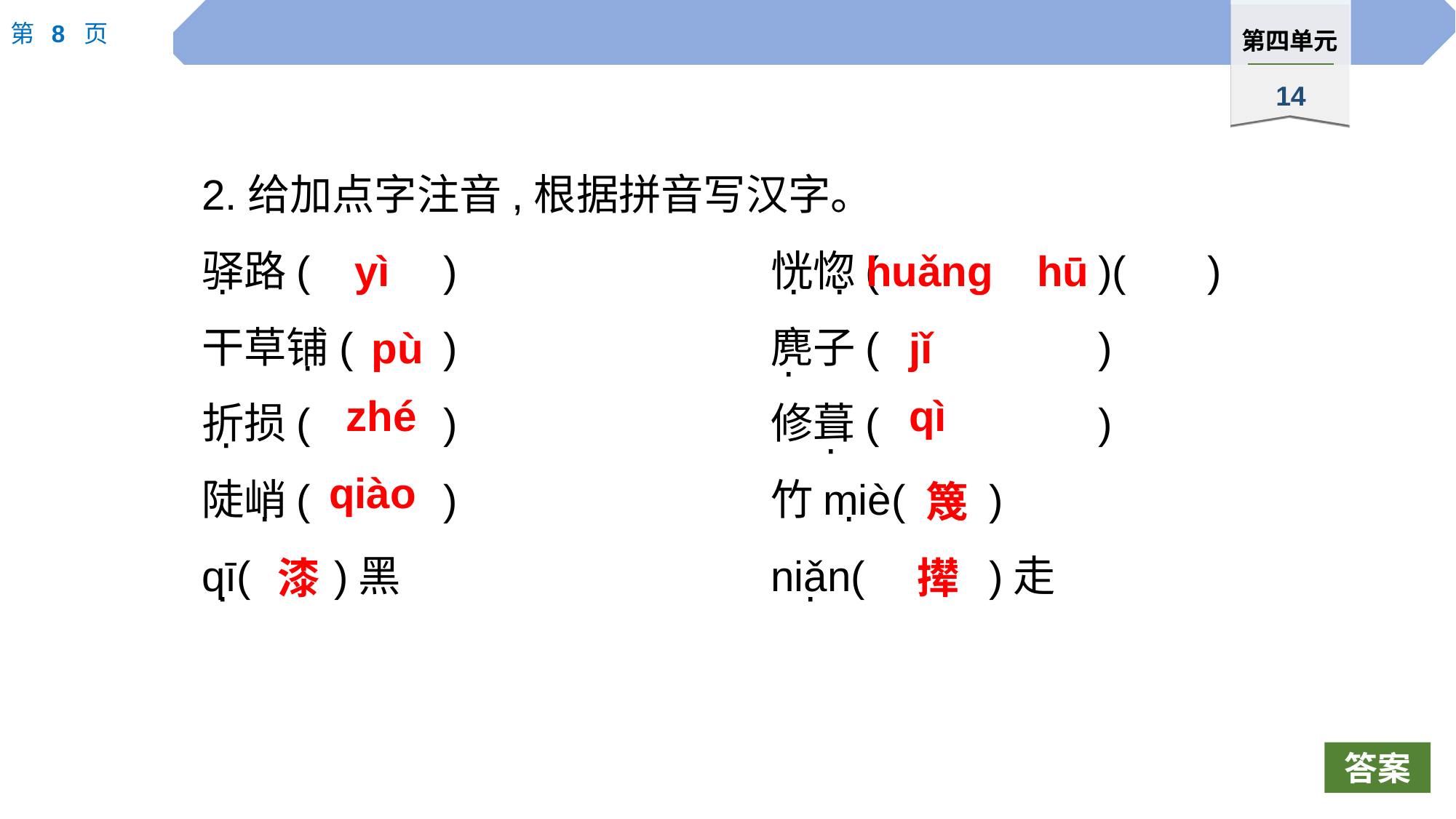

2.给加点字注音,根据拼音写汉字。
驿路(		)　			恍惚(		)(	)
干草铺(	)			麂子(		)
折损(		)			修葺(		)
陡峭(		)			竹miè(	)
qī(	)黑				niǎn(		)走
yì
huǎnɡ
hū
·
·
·
pù
jǐ
·
·
zhé
qì
·
·
qiào
篾
·
·
漆
撵
·
·
答案